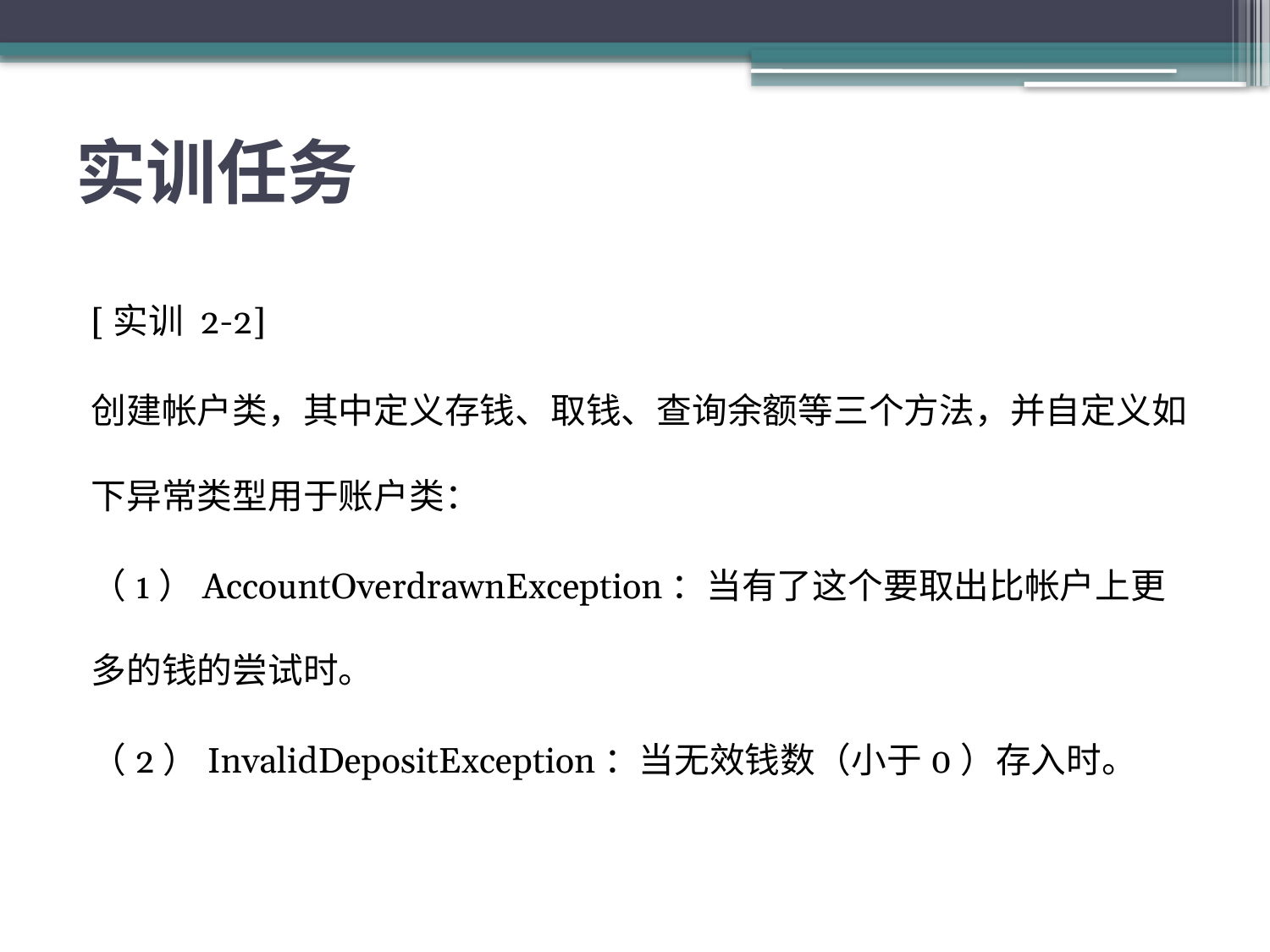

# 实训任务
[实训 2-2]
创建帐户类，其中定义存钱、取钱、查询余额等三个方法，并自定义如下异常类型用于账户类：
（1）AccountOverdrawnException：当有了这个要取出比帐户上更多的钱的尝试时。
（2）InvalidDepositException：当无效钱数（小于0）存入时。